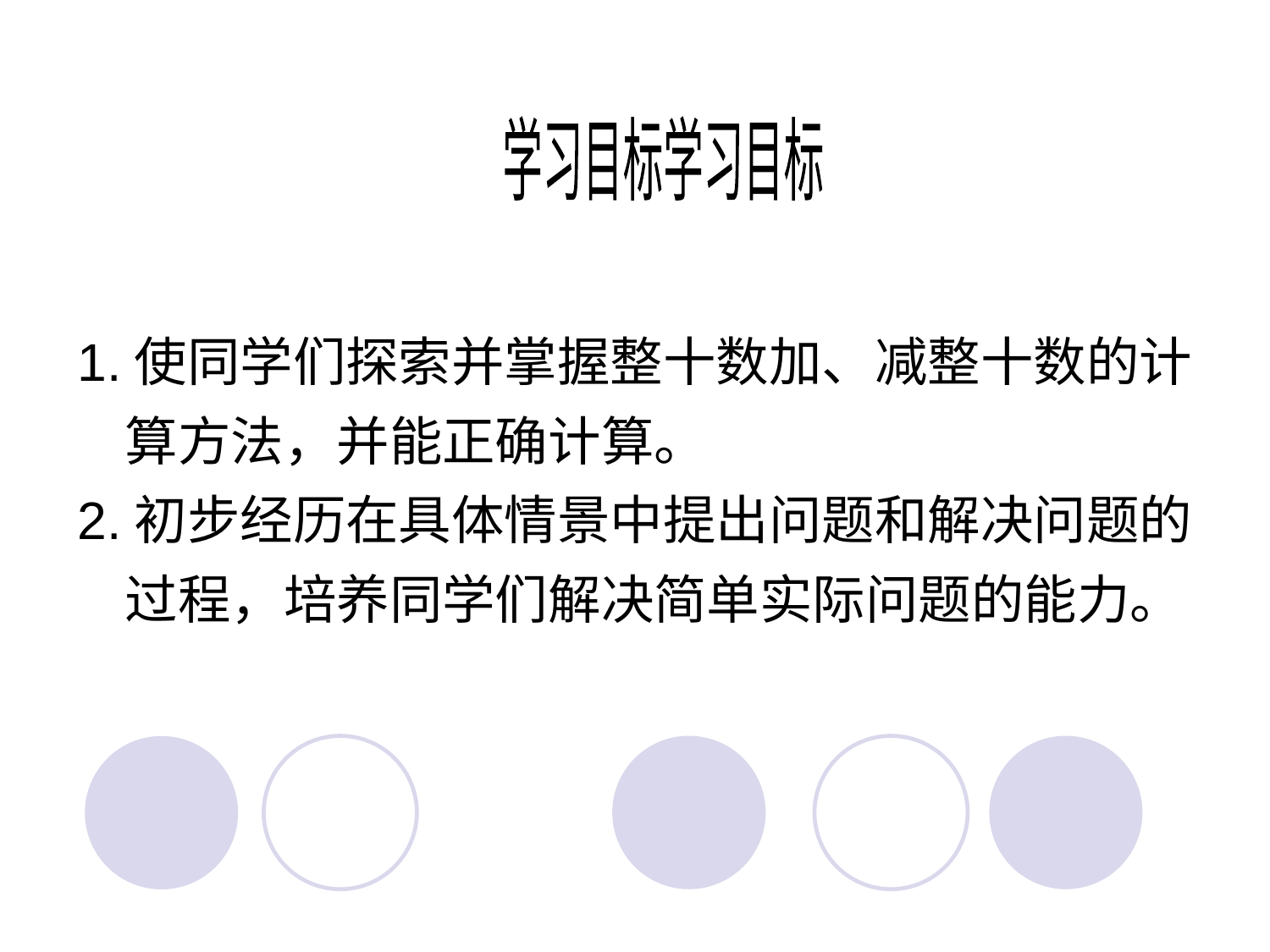

学习目标学习目标
1.使同学们探索并掌握整十数加、减整十数的计算方法，并能正确计算。
2.初步经历在具体情景中提出问题和解决问题的过程，培养同学们解决简单实际问题的能力。